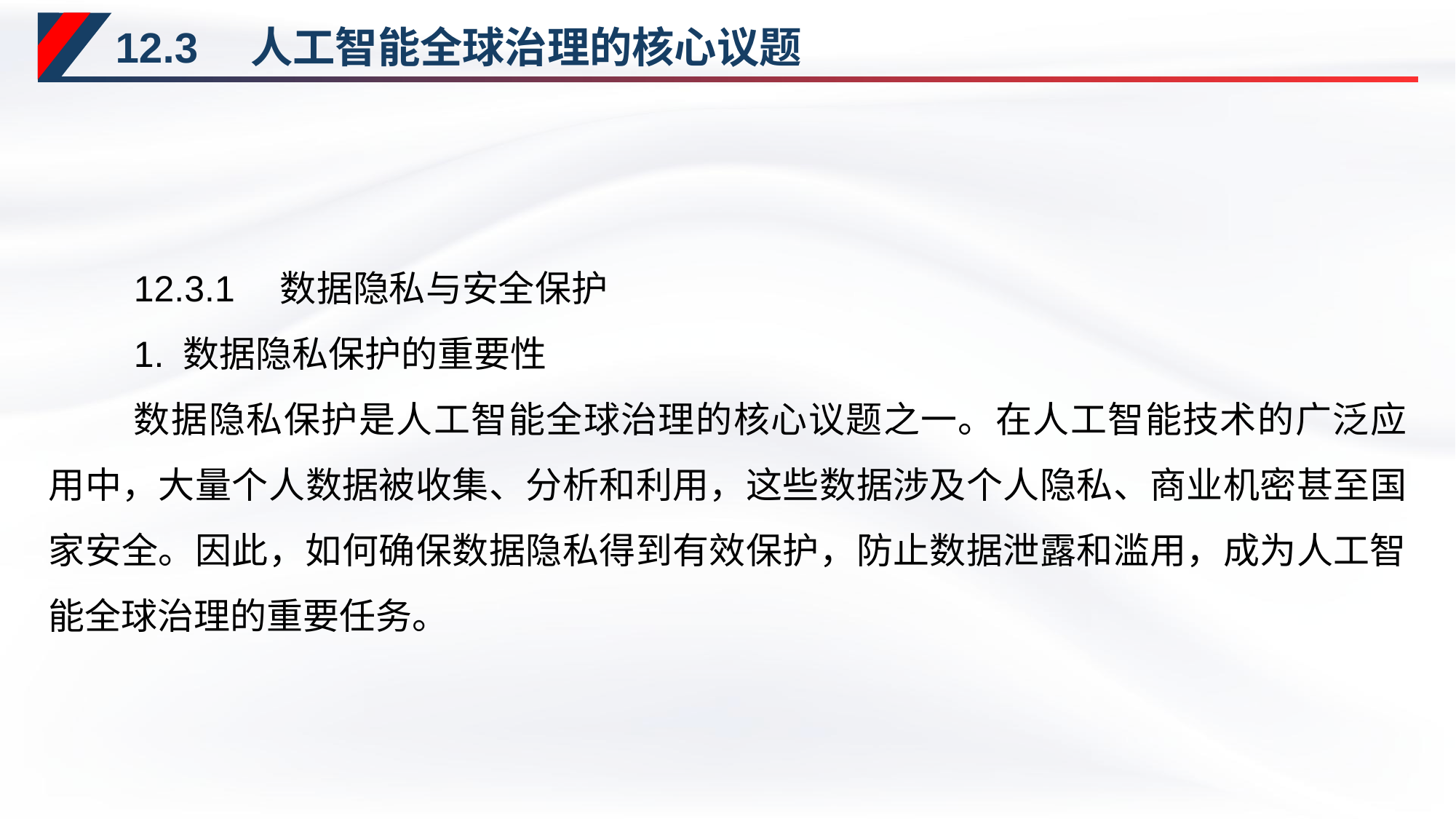

# 12.3　人工智能全球治理的核心议题
12.3.1　数据隐私与安全保护
1. 数据隐私保护的重要性
数据隐私保护是人工智能全球治理的核心议题之一。在人工智能技术的广泛应用中，大量个人数据被收集、分析和利用，这些数据涉及个人隐私、商业机密甚至国家安全。因此，如何确保数据隐私得到有效保护，防止数据泄露和滥用，成为人工智能全球治理的重要任务。